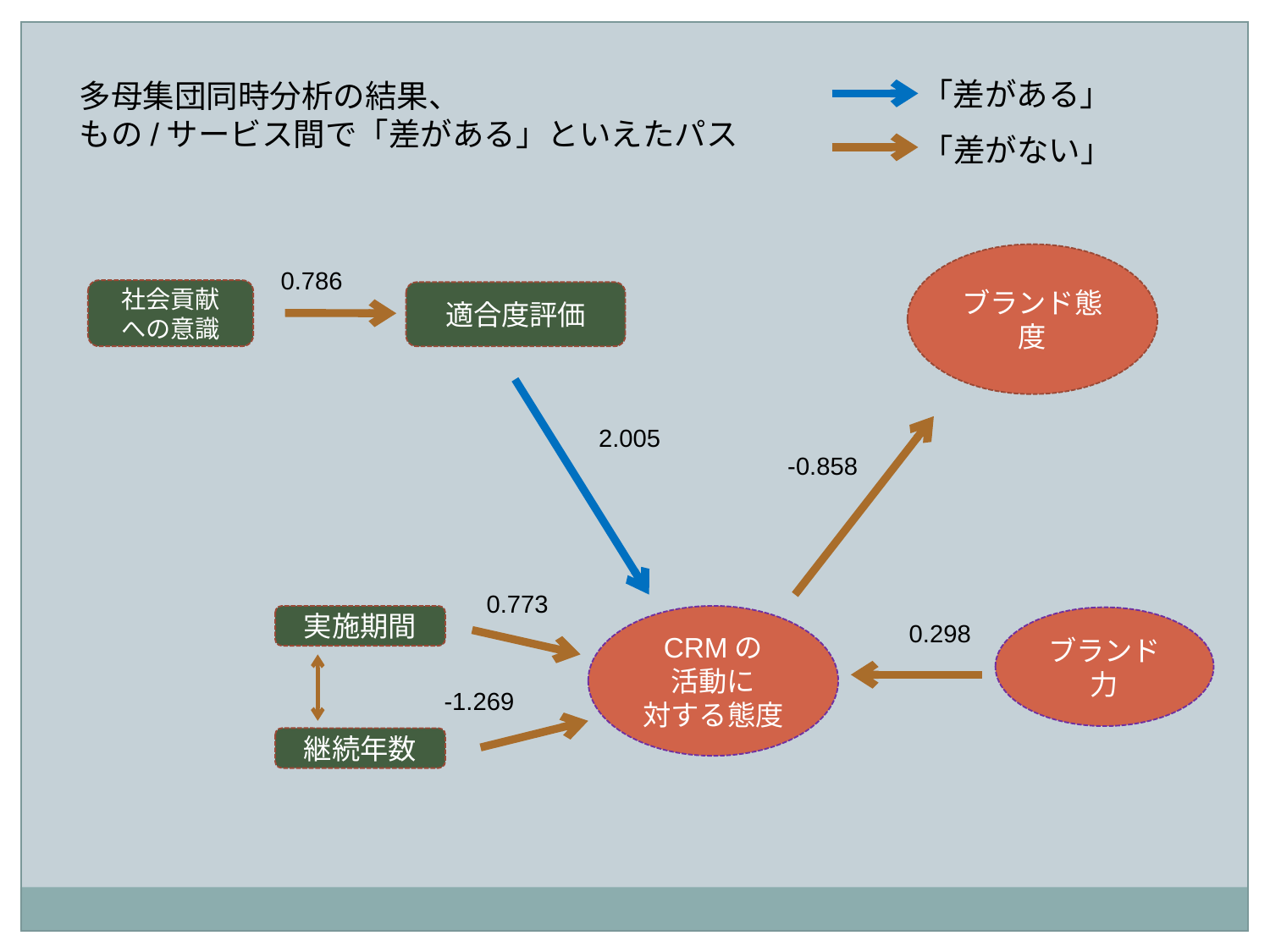

「差がある」
多母集団同時分析の結果、
もの/サービス間で「差がある」といえたパス
「差がない」
ブランド態度
0.786
社会貢献
への意識
適合度評価
2.005
-0.858
0.773
実施期間
CRMの
活動に
対する態度
ブランド力
0.298
-1.269
継続年数